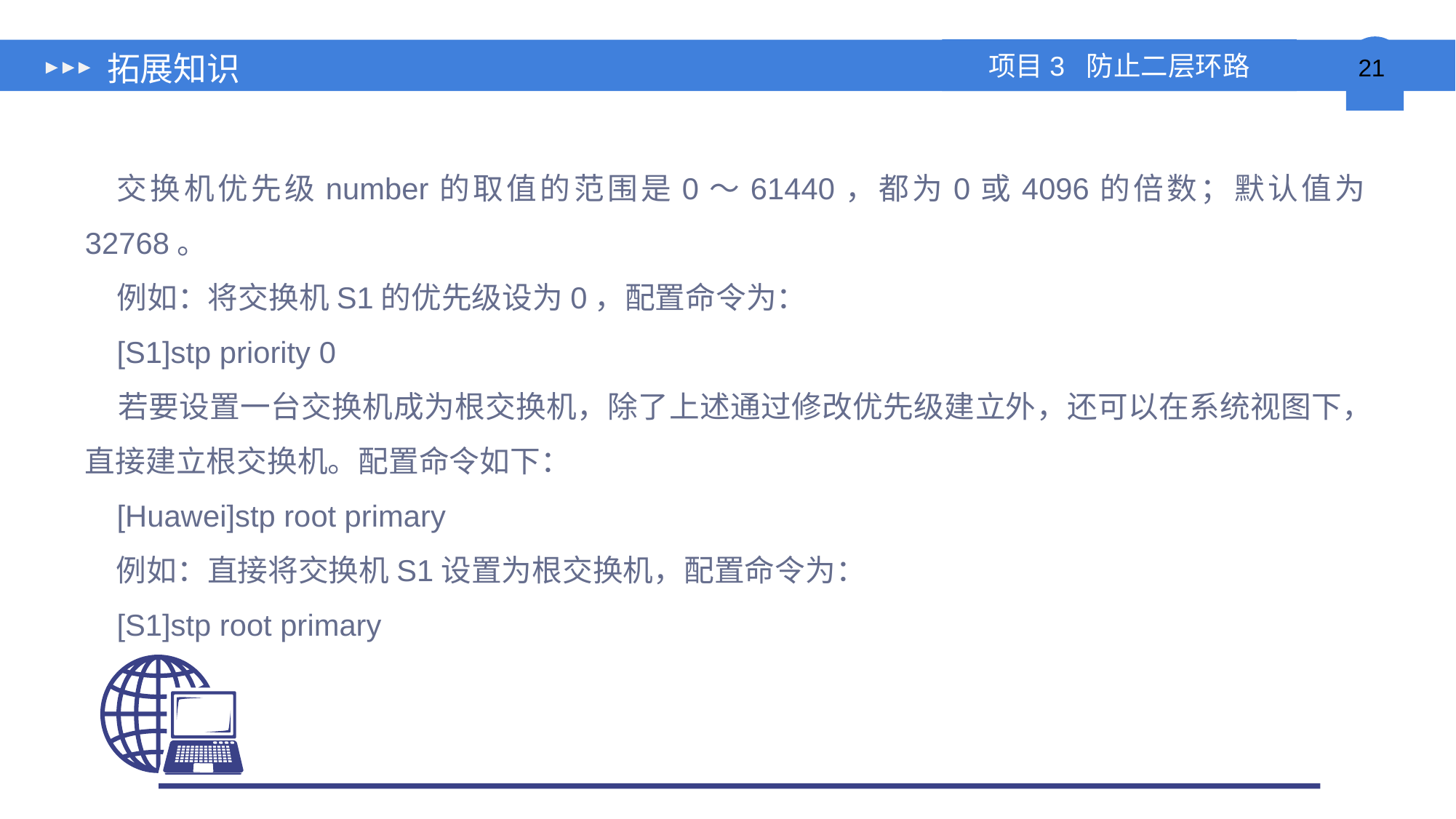

# 拓展知识
交换机优先级number的取值的范围是0～61440，都为0或4096的倍数；默认值为32768。
例如：将交换机S1的优先级设为0，配置命令为：
[S1]stp priority 0
若要设置一台交换机成为根交换机，除了上述通过修改优先级建立外，还可以在系统视图下，直接建立根交换机。配置命令如下：
[Huawei]stp root primary
例如：直接将交换机S1设置为根交换机，配置命令为：
[S1]stp root primary